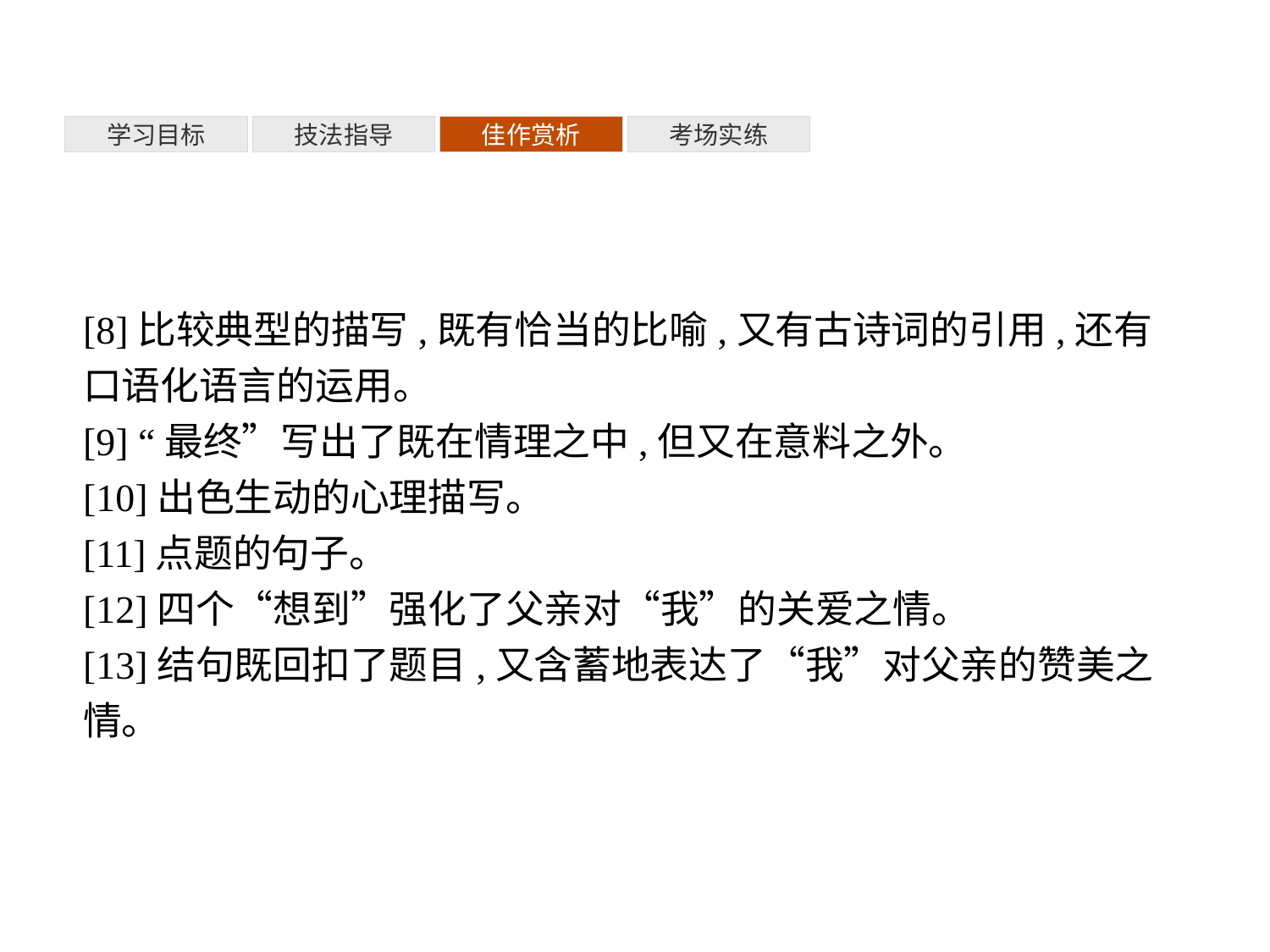

考场实练
学习目标
技法指导
佳作赏析
[8]比较典型的描写,既有恰当的比喻,又有古诗词的引用,还有口语化语言的运用。
[9] “最终”写出了既在情理之中,但又在意料之外。
[10]出色生动的心理描写。
[11]点题的句子。
[12]四个“想到”强化了父亲对“我”的关爱之情。
[13]结句既回扣了题目,又含蓄地表达了“我”对父亲的赞美之情。